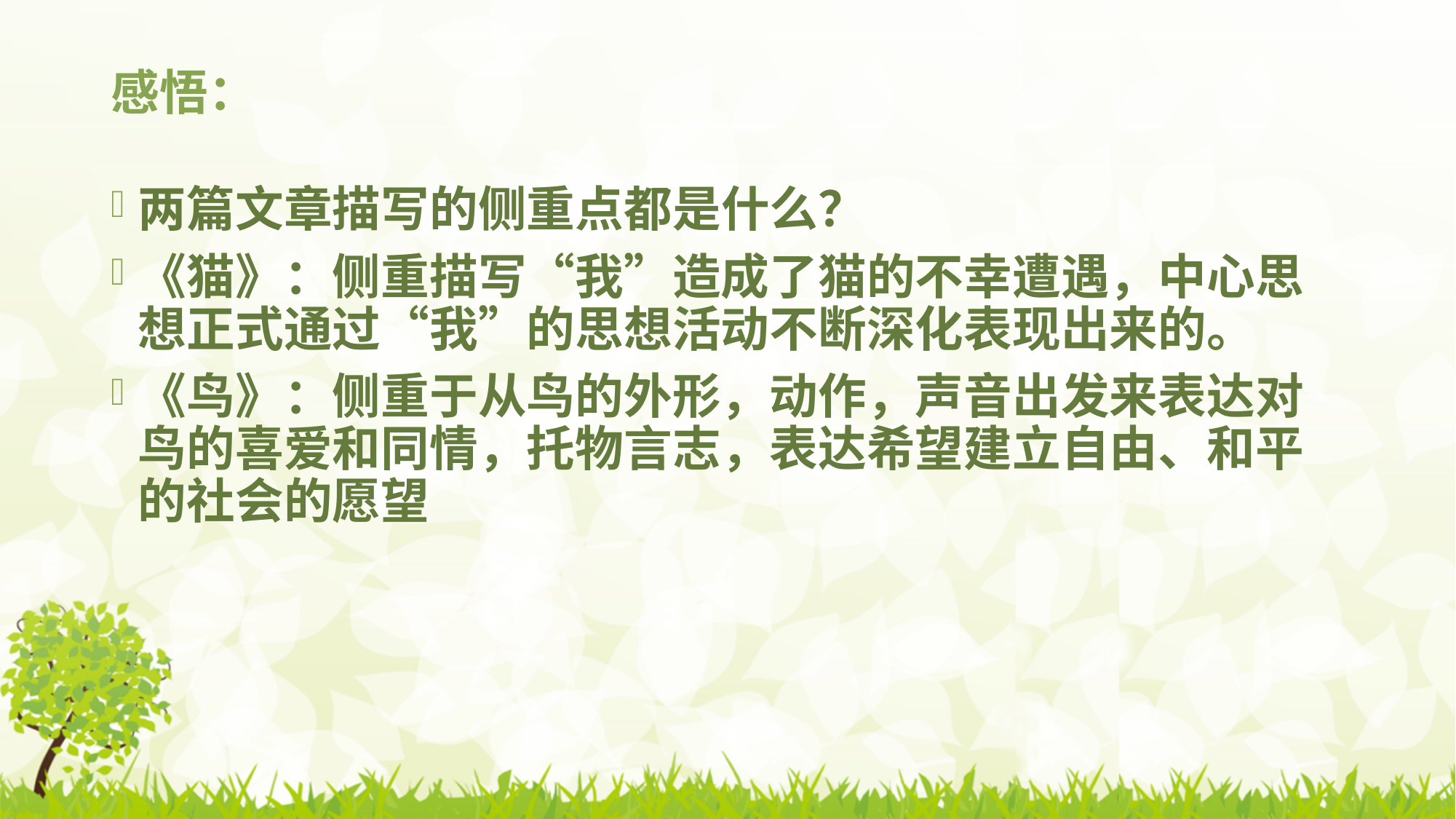

# 感悟：
两篇文章描写的侧重点都是什么？
《猫》：侧重描写“我”造成了猫的不幸遭遇，中心思想正式通过“我”的思想活动不断深化表现出来的。
《鸟》：侧重于从鸟的外形，动作，声音出发来表达对鸟的喜爱和同情，托物言志，表达希望建立自由、和平的社会的愿望